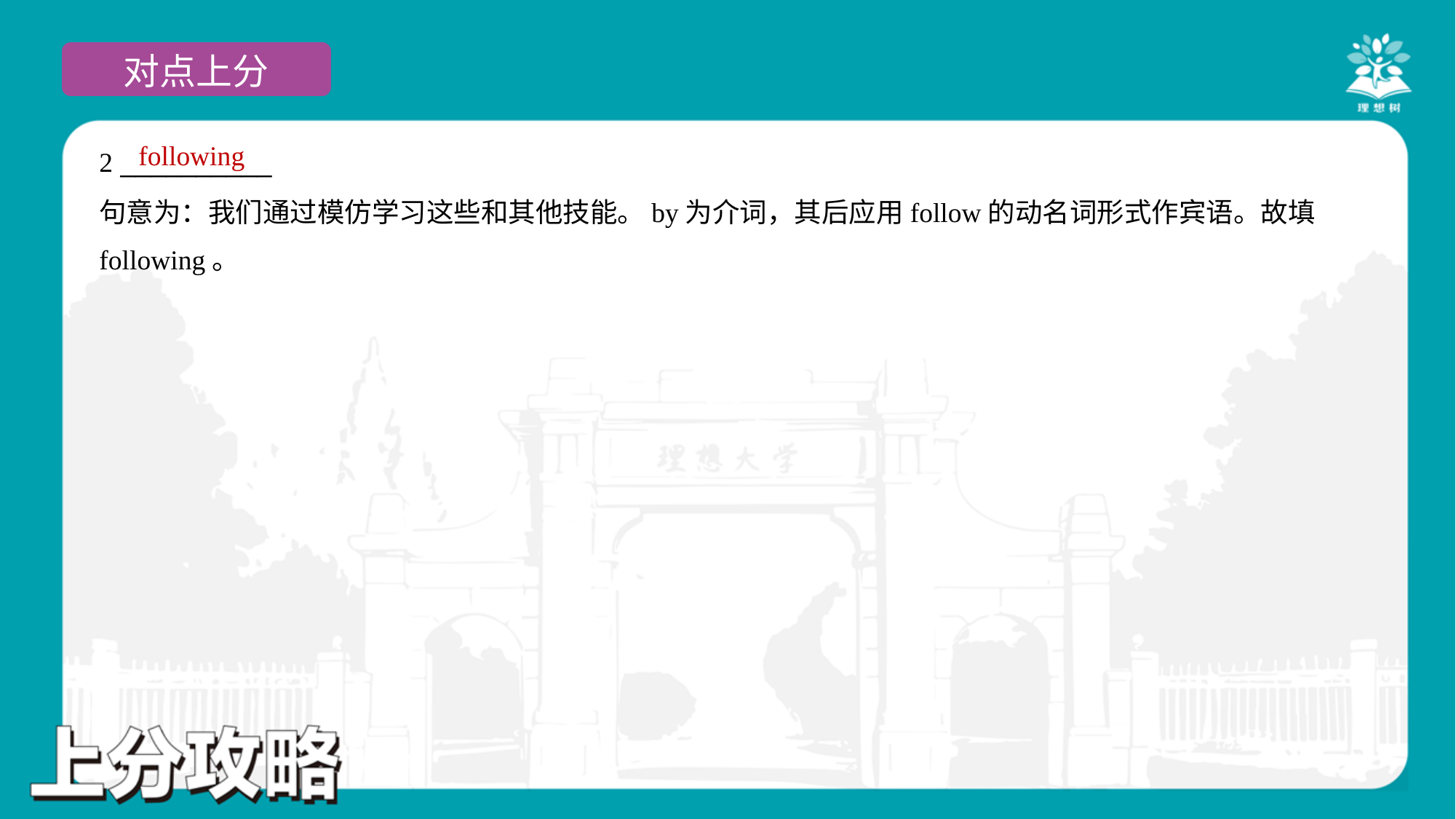

following
2 __________
句意为：我们通过模仿学习这些和其他技能。by为介词，其后应用follow的动名词形式作宾语。故填
following。